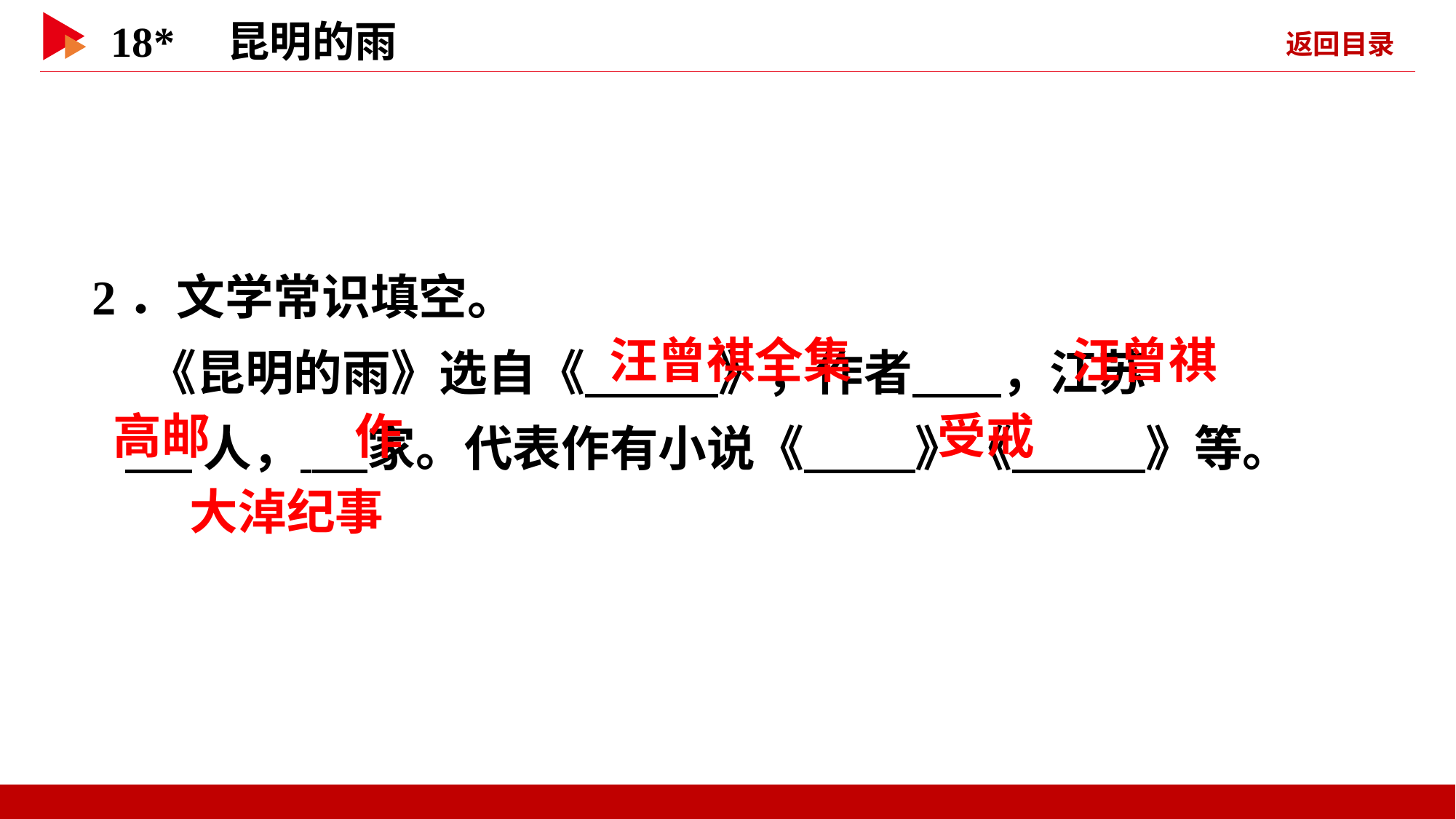

2．文学常识填空。
 《昆明的雨》选自《            》，作者        ，江苏
      人，      家。代表作有小说《          》《            》等。
 汪曾祺全集
 汪曾祺
 高邮
   作
 受戒
 大淖纪事